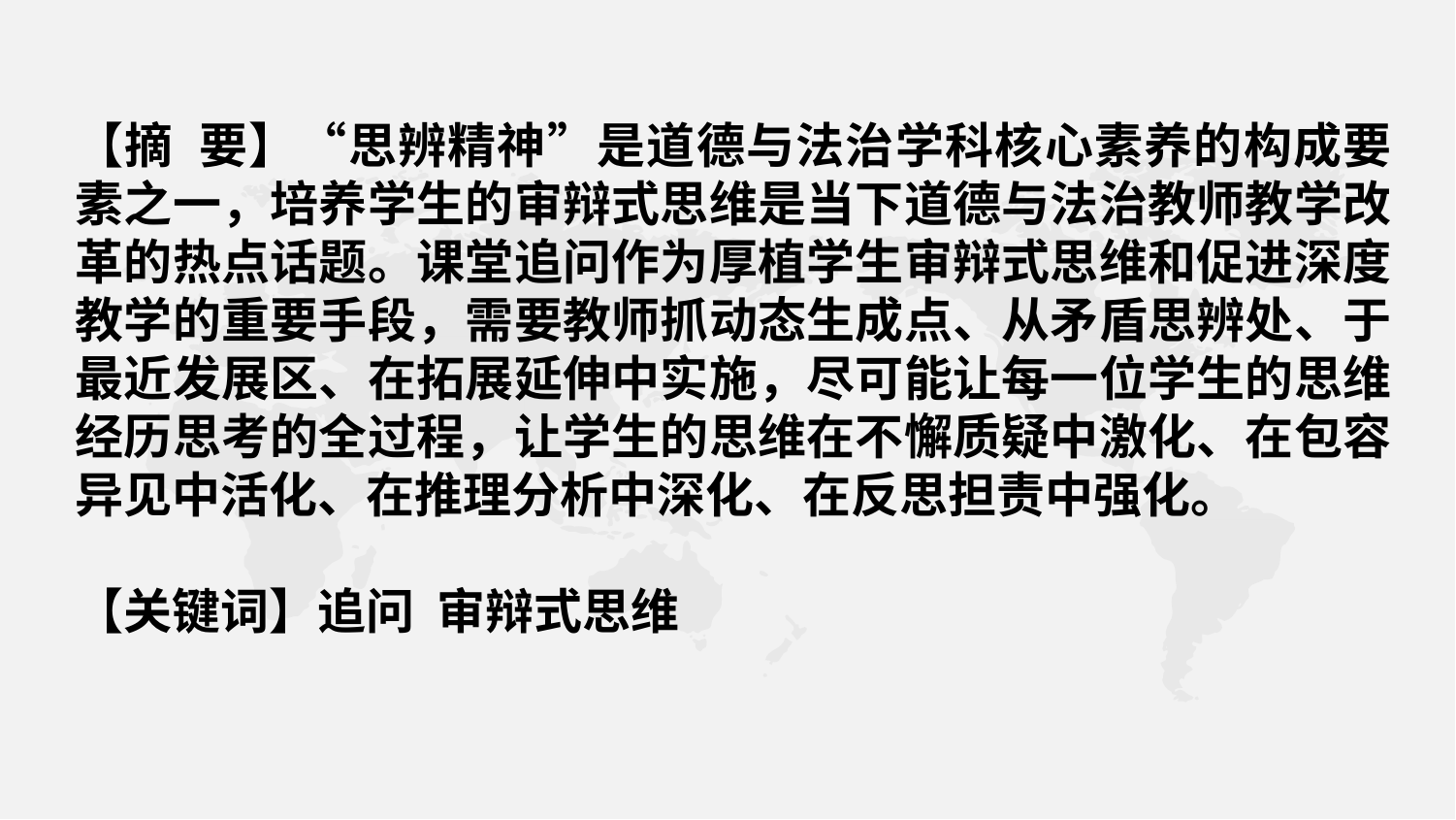

【摘  要】“思辨精神”是道德与法治学科核心素养的构成要素之一，培养学生的审辩式思维是当下道德与法治教师教学改革的热点话题。课堂追问作为厚植学生审辩式思维和促进深度教学的重要手段，需要教师抓动态生成点、从矛盾思辨处、于最近发展区、在拓展延伸中实施，尽可能让每一位学生的思维经历思考的全过程，让学生的思维在不懈质疑中激化、在包容异见中活化、在推理分析中深化、在反思担责中强化。

【关键词】追问  审辩式思维